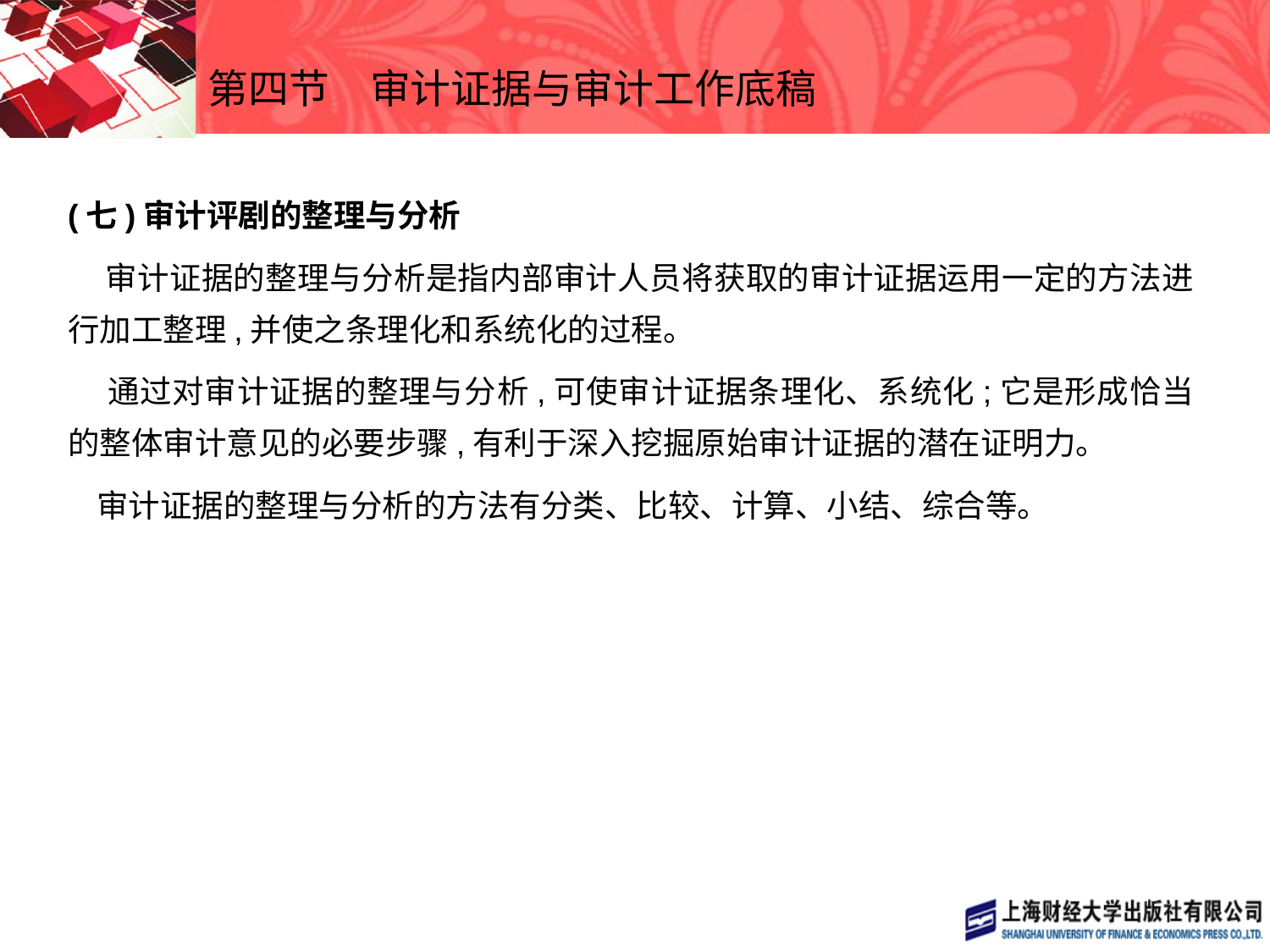

# 第四节　审计证据与审计工作底稿
(七)审计评剧的整理与分析
    审计证据的整理与分析是指内部审计人员将获取的审计证据运用一定的方法进行加工整理,并使之条理化和系统化的过程。
    通过对审计证据的整理与分析,可使审计证据条理化、系统化;它是形成恰当的整体审计意见的必要步骤,有利于深入挖掘原始审计证据的潜在证明力。
   审计证据的整理与分析的方法有分类、比较、计算、小结、综合等。